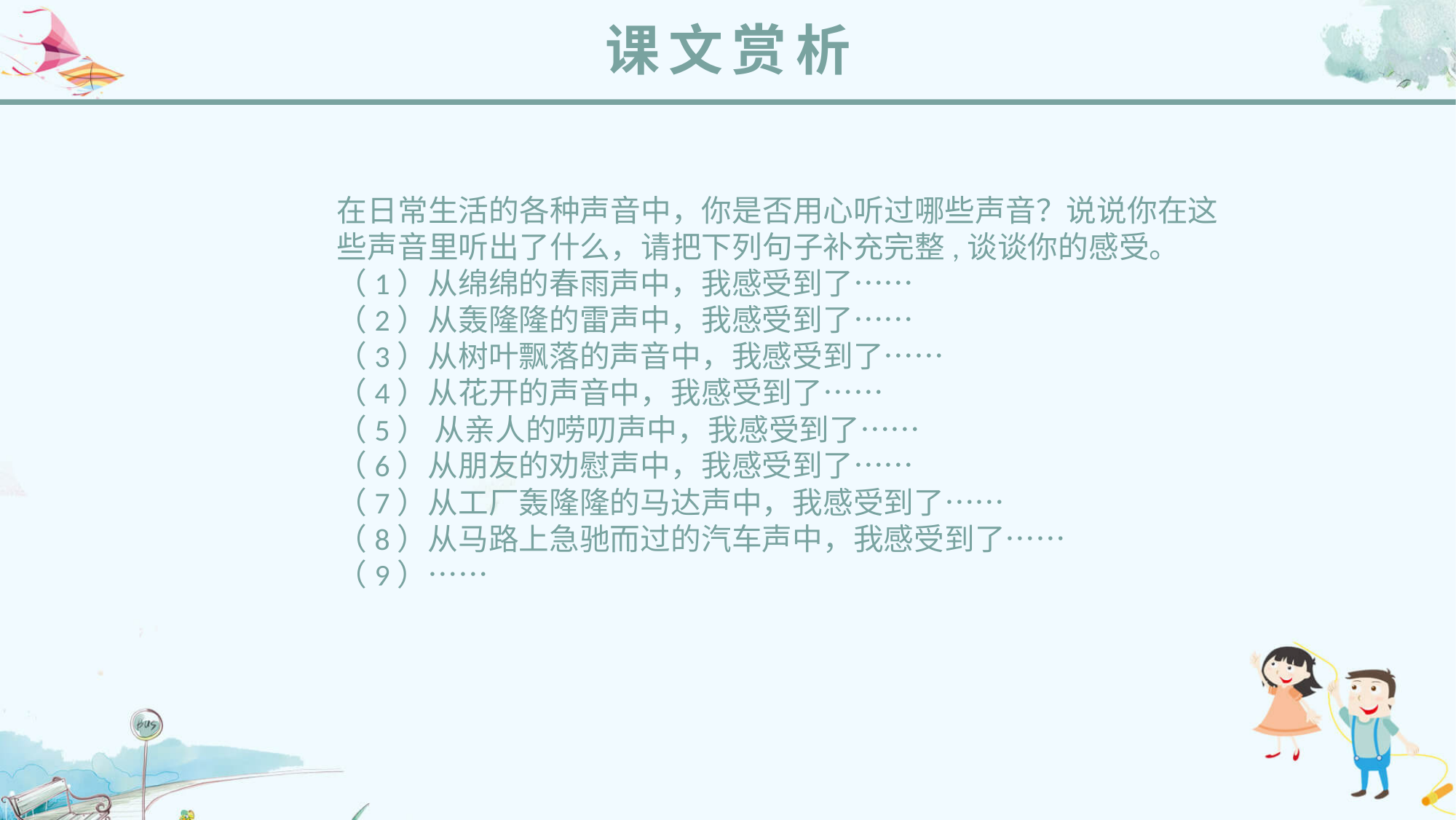

课文赏析

在日常生活的各种声音中，你是否用心听过哪些声音？说说你在这些声音里听出了什么，请把下列句子补充完整,谈谈你的感受。
（1）从绵绵的春雨声中，我感受到了……
（2）从轰隆隆的雷声中，我感受到了……
（3）从树叶飘落的声音中，我感受到了……
（4）从花开的声音中，我感受到了……
（5） 从亲人的唠叨声中，我感受到了……
（6）从朋友的劝慰声中，我感受到了……
（7）从工厂轰隆隆的马达声中，我感受到了……
（8）从马路上急驰而过的汽车声中，我感受到了……
（9）……